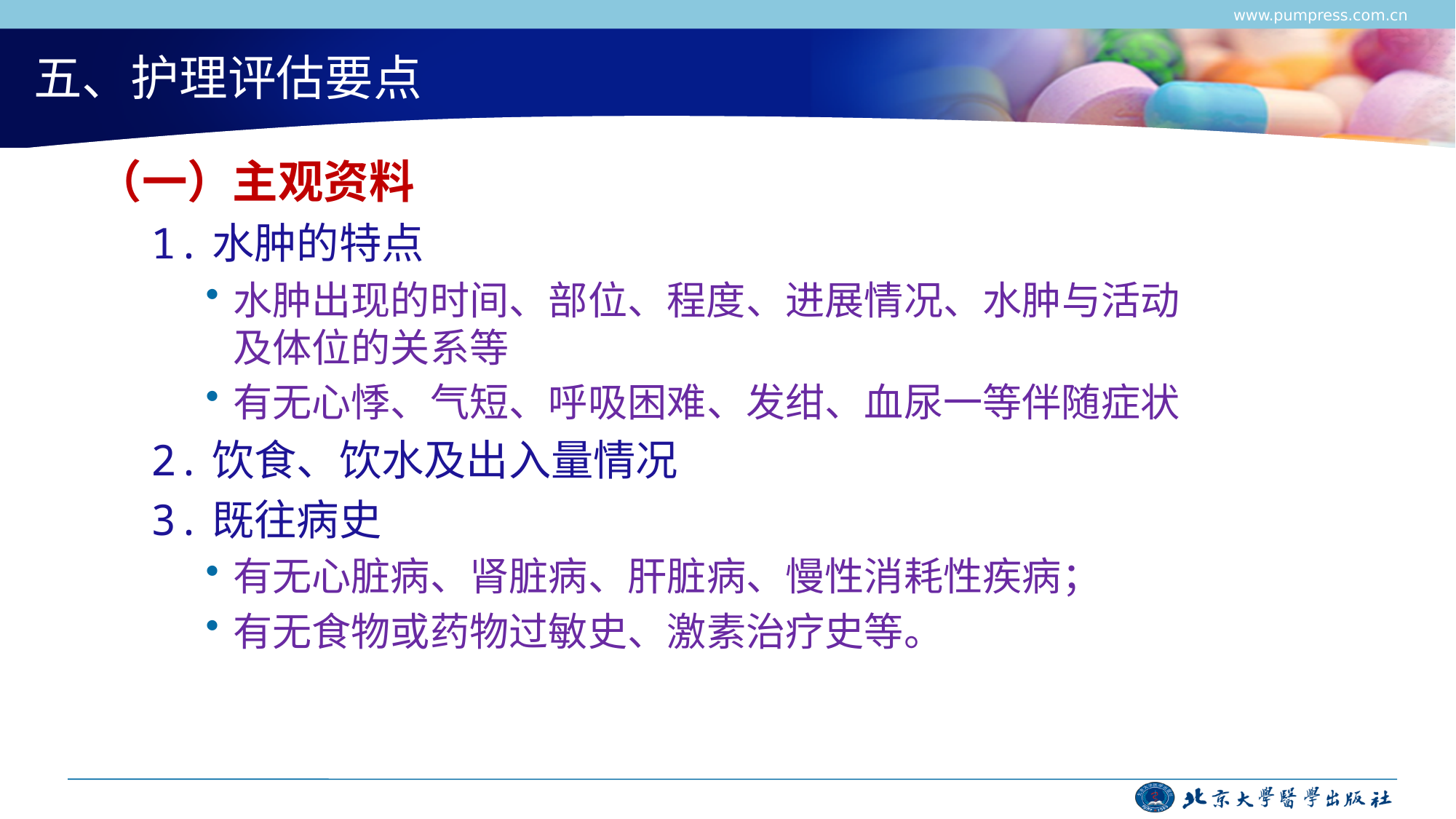

www.pumpress.com.cn
# 五、护理评估要点
（一）主观资料
1.水肿的特点
水肿出现的时间、部位、程度、进展情况、水肿与活动及体位的关系等
有无心悸、气短、呼吸困难、发绀、血尿一等伴随症状
2.饮食、饮水及出入量情况
3.既往病史
有无心脏病、肾脏病、肝脏病、慢性消耗性疾病；
有无食物或药物过敏史、激素治疗史等。